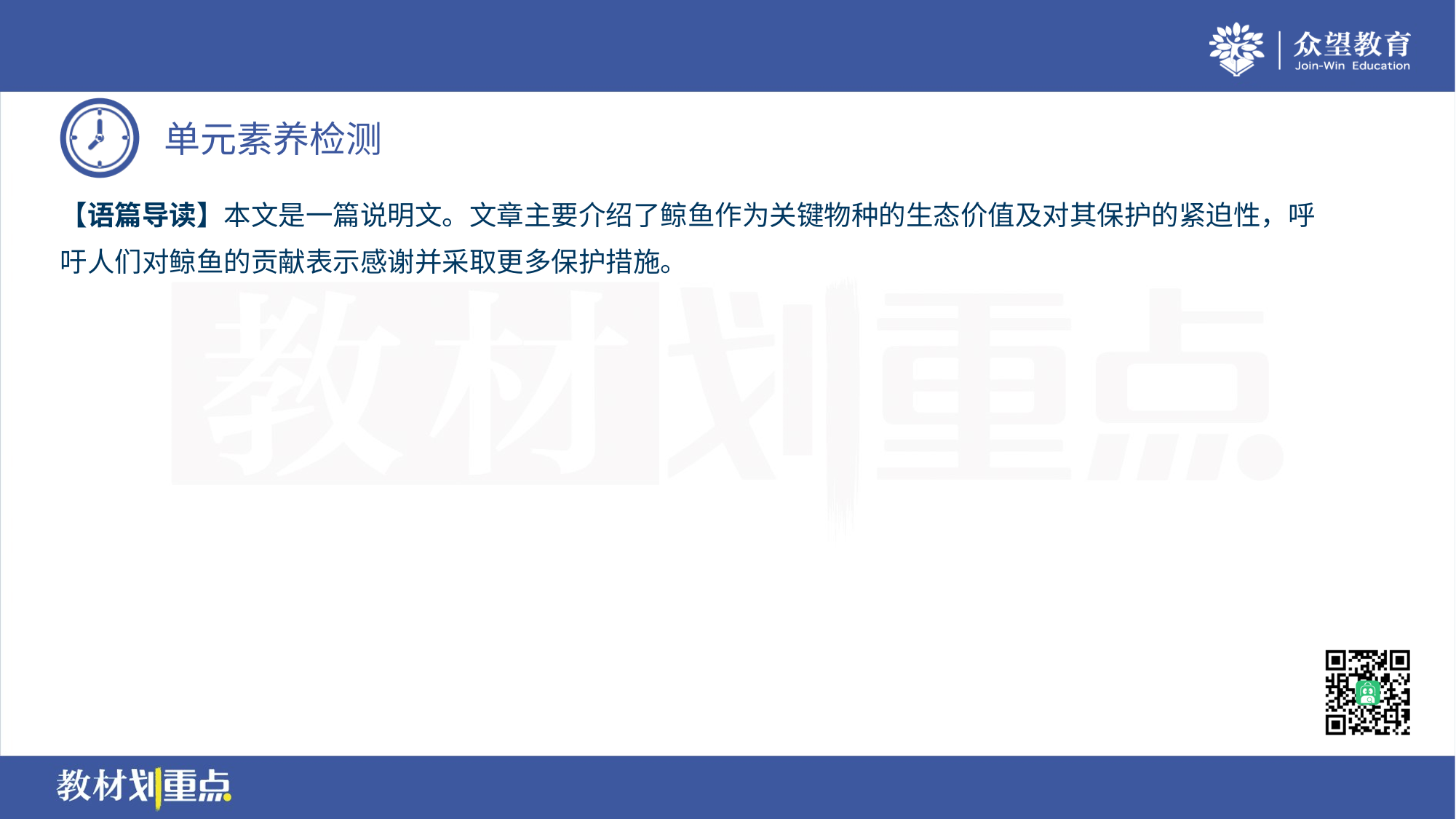

【语篇导读】本文是一篇说明文。文章主要介绍了鲸鱼作为关键物种的生态价值及对其保护的紧迫性，呼
吁人们对鲸鱼的贡献表示感谢并采取更多保护措施。